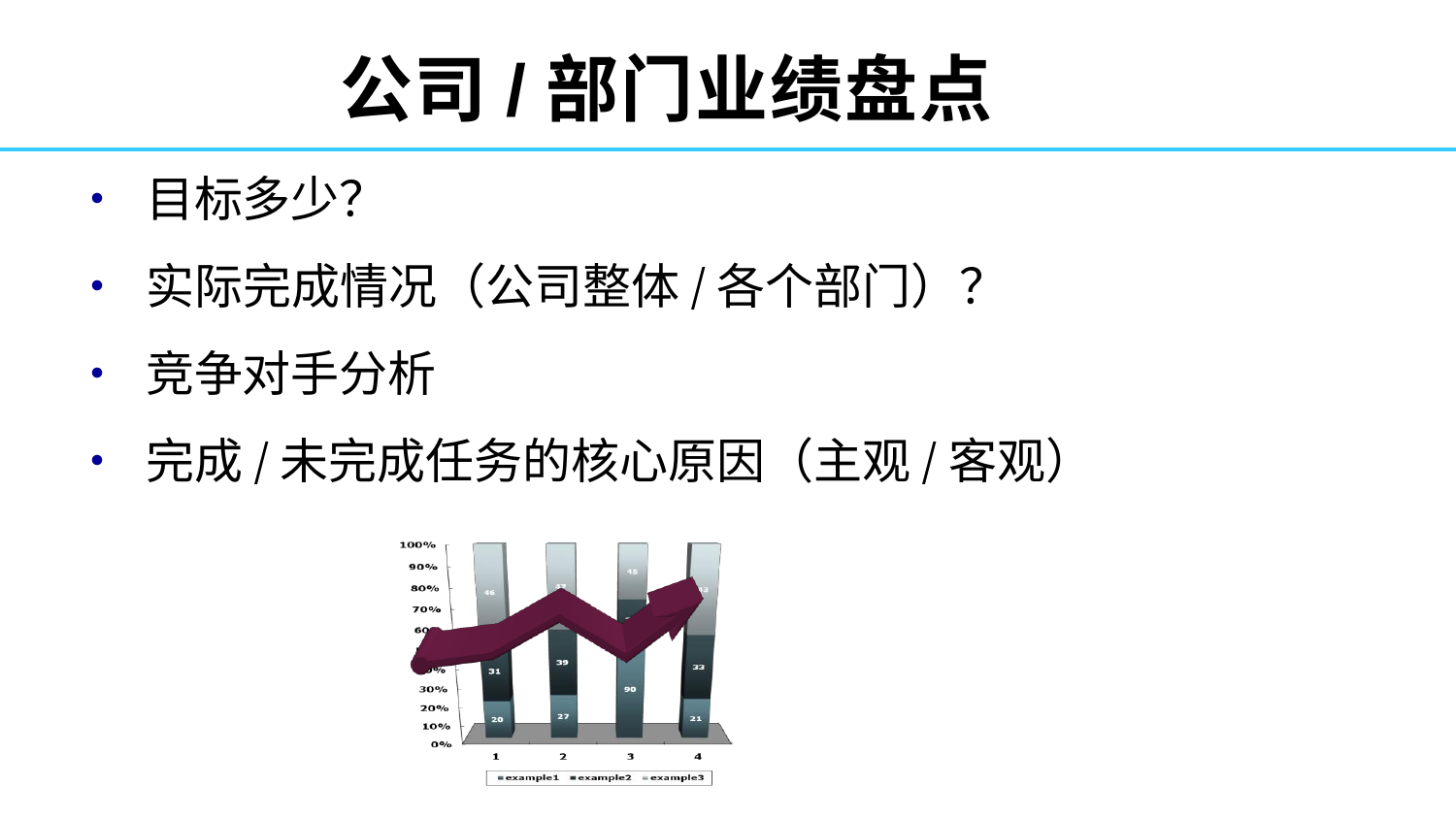

# 公司/部门业绩盘点
• 目标多少？
• 实际完成情况（公司整体/各个部门）？
• 竞争对手分析
• 完成/未完成任务的核心原因（主观/客观）